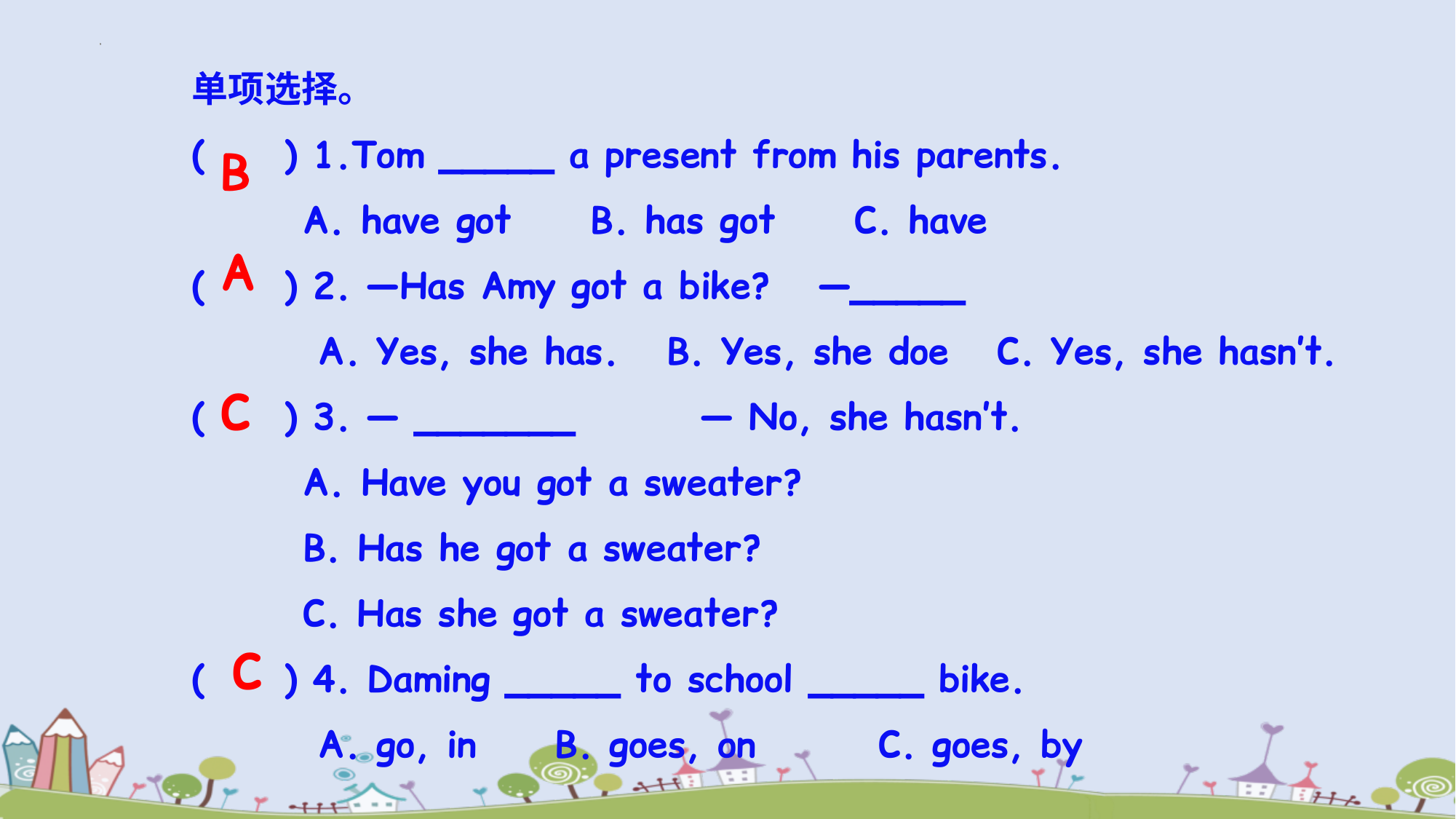

单项选择。
(     ) 1.Tom _____ a present from his parents.
       A. have got     B. has got     C. have
(     ) 2. —Has Amy got a bike?   —_____
        A. Yes, she has.   B. Yes, she doe   C. Yes, she hasn’t.
(     ) 3. — _______        — No, she hasn’t.
       A. Have you got a sweater?
       B. Has he got a sweater?
       C. Has she got a sweater?
(     ) 4. Daming _____ to school _____ bike.
        A. go, in     B. goes, on	  C. goes, by
B
A
C
C